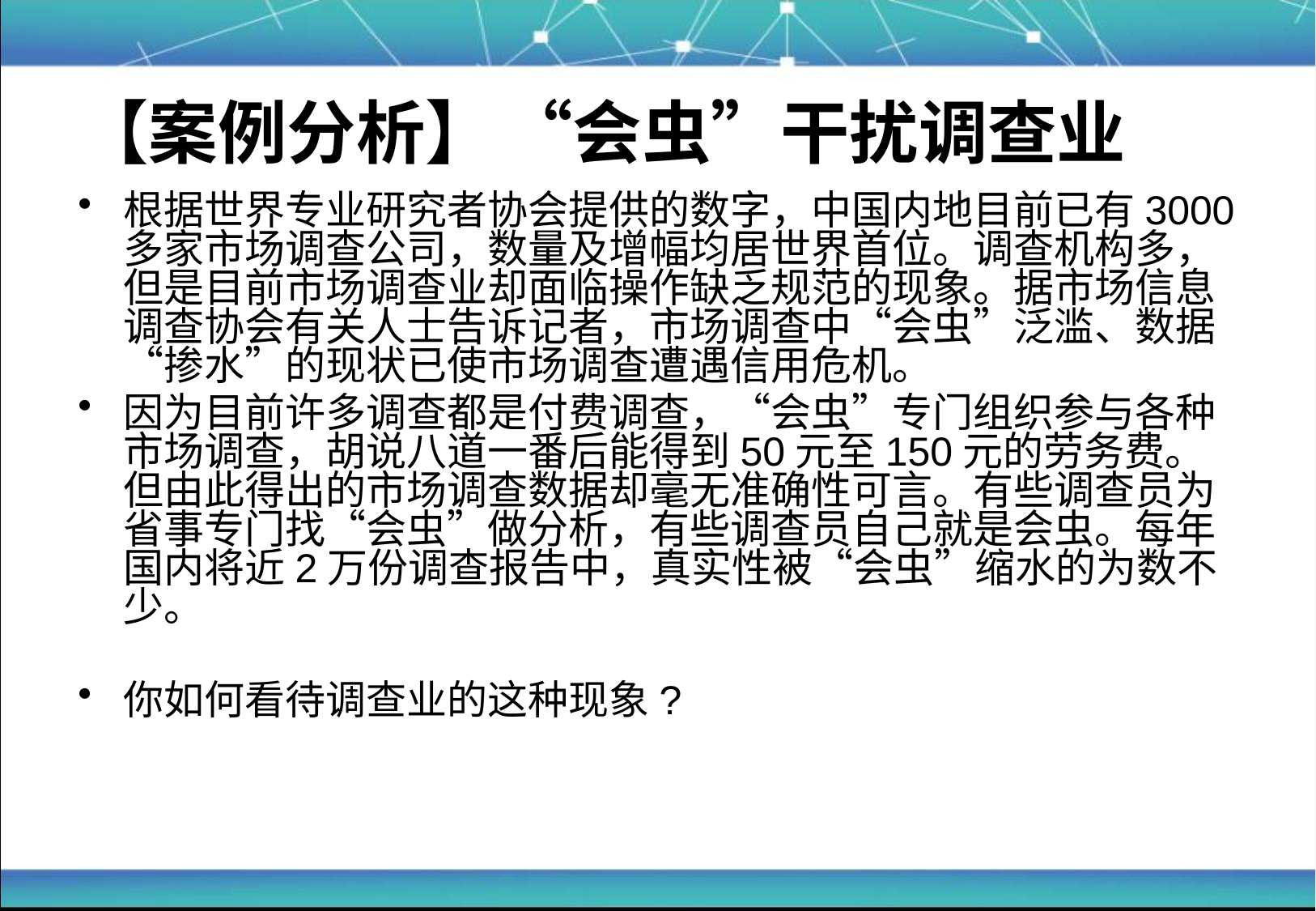

# 【案例分析】 “会虫”干扰调查业
根据世界专业研究者协会提供的数字，中国内地目前已有3000多家市场调查公司，数量及增幅均居世界首位。调查机构多，但是目前市场调查业却面临操作缺乏规范的现象。据市场信息调查协会有关人士告诉记者，市场调查中“会虫”泛滥、数据“掺水”的现状已使市场调查遭遇信用危机。
因为目前许多调查都是付费调查，“会虫”专门组织参与各种市场调查，胡说八道一番后能得到50元至150元的劳务费。但由此得出的市场调查数据却毫无准确性可言。有些调查员为省事专门找“会虫”做分析，有些调查员自己就是会虫。每年国内将近2万份调查报告中，真实性被“会虫”缩水的为数不少。

你如何看待调查业的这种现象?